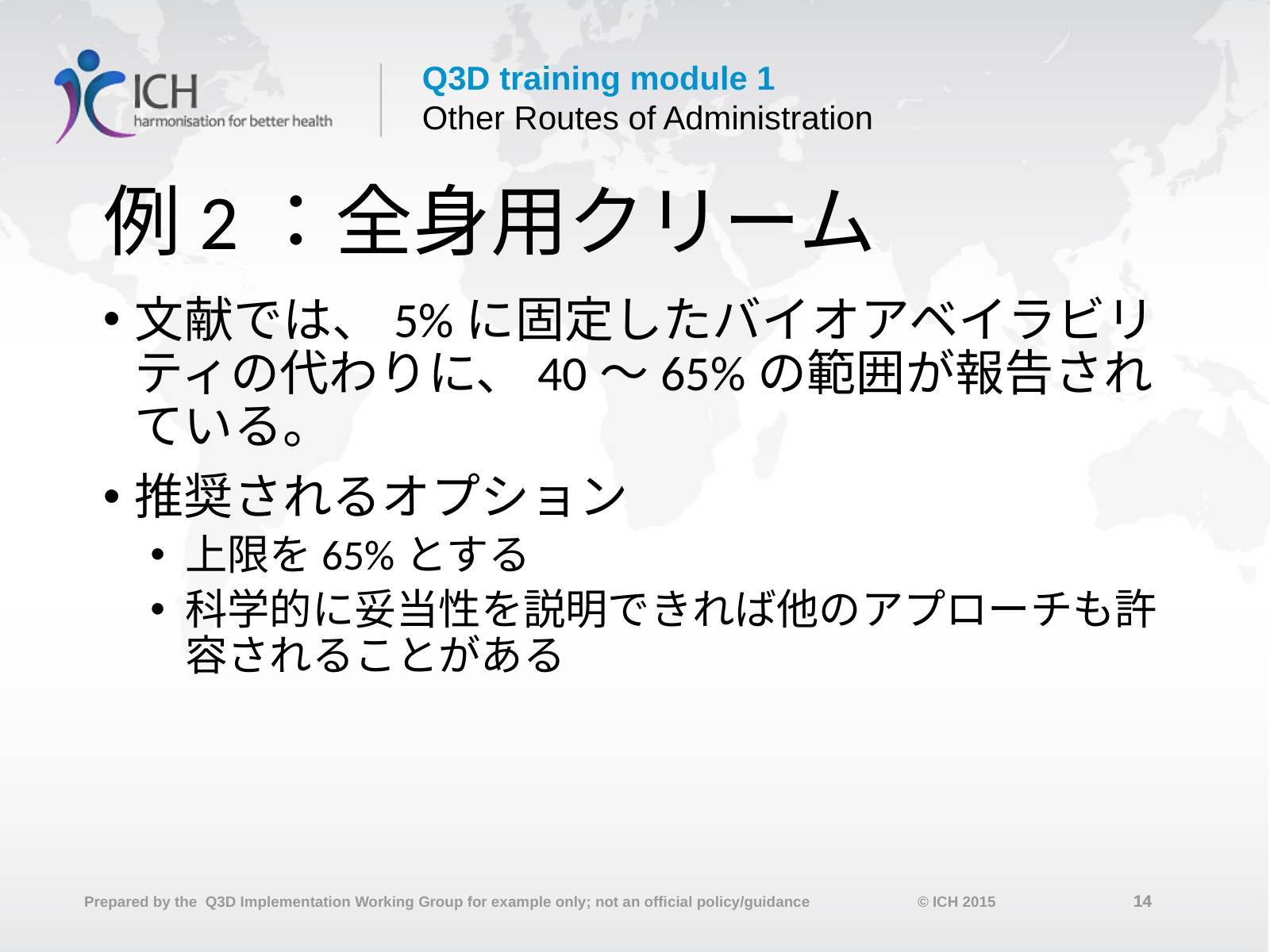

# 例2：全身用クリーム
文献では、5%に固定したバイオアベイラビリティの代わりに、40～65%の範囲が報告されている。
推奨されるオプション
上限を65%とする
科学的に妥当性を説明できれば他のアプローチも許容されることがある